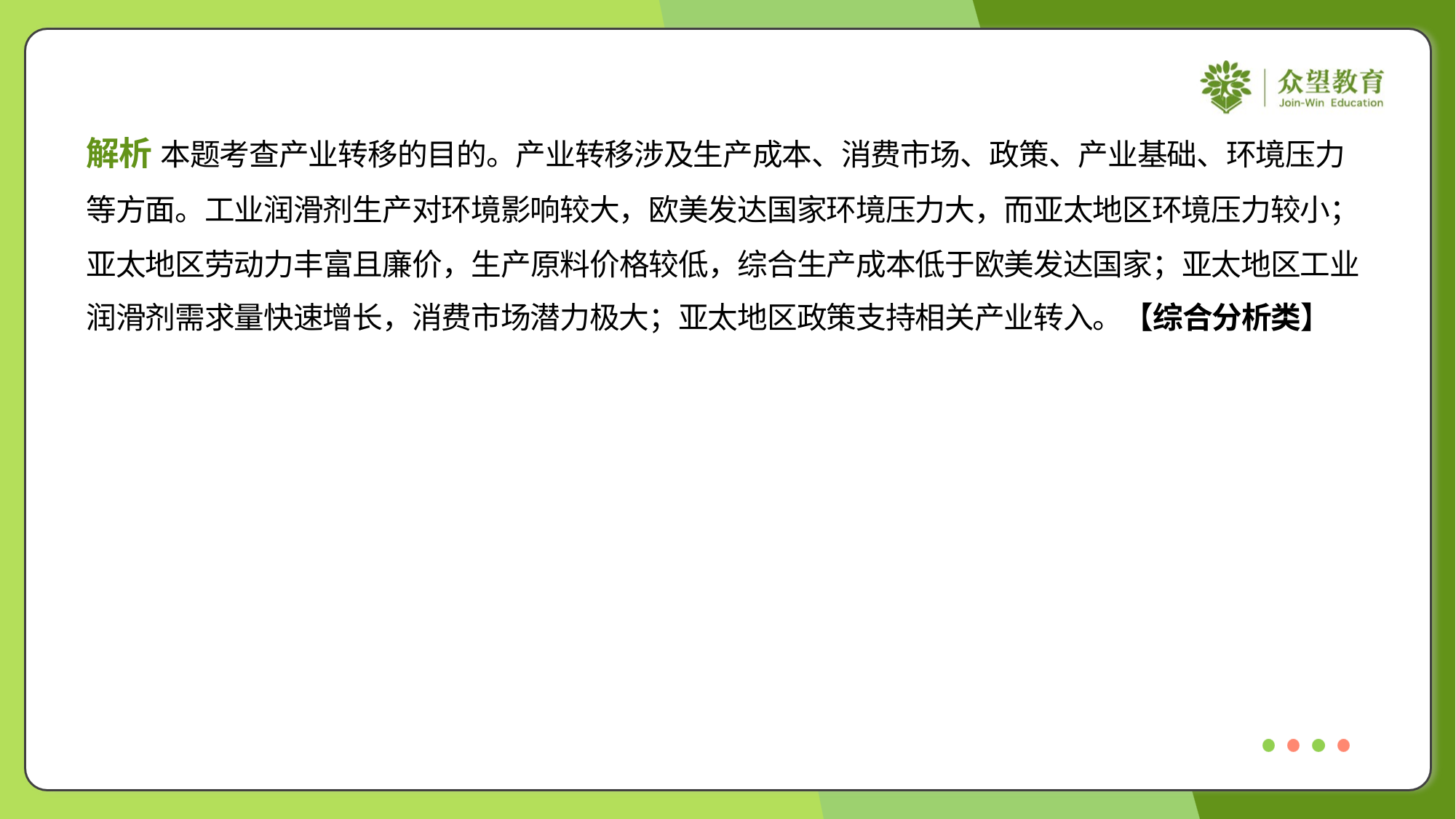

解析 本题考查产业转移的目的。产业转移涉及生产成本、消费市场、政策、产业基础、环境压力
等方面。工业润滑剂生产对环境影响较大，欧美发达国家环境压力大，而亚太地区环境压力较小；
亚太地区劳动力丰富且廉价，生产原料价格较低，综合生产成本低于欧美发达国家；亚太地区工业
润滑剂需求量快速增长，消费市场潜力极大；亚太地区政策支持相关产业转入。【综合分析类】